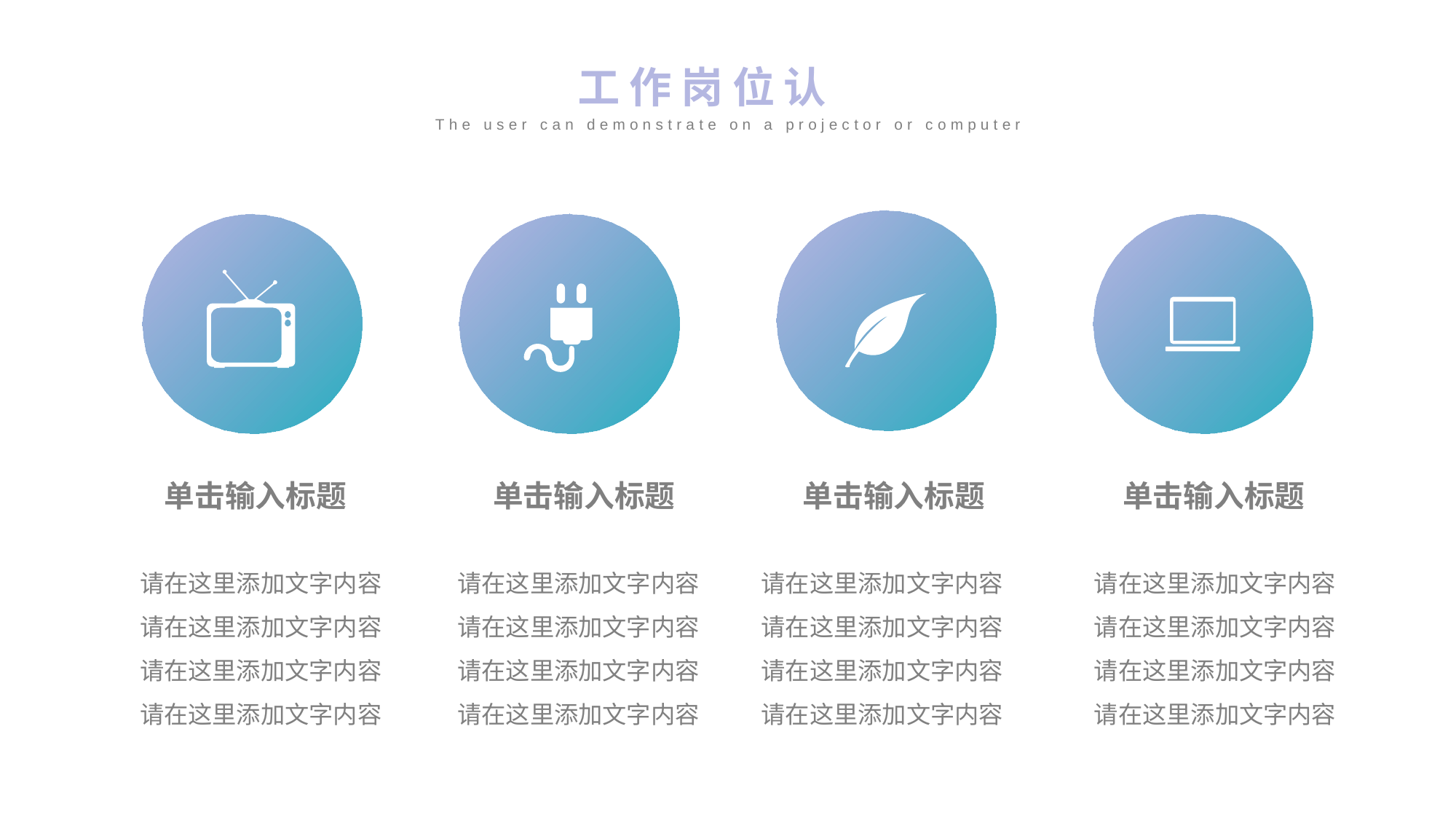

工作岗位认知
The user can demonstrate on a projector or computer

单击输入标题
单击输入标题
单击输入标题
单击输入标题
请在这里添加文字内容请在这里添加文字内容请在这里添加文字内容请在这里添加文字内容
请在这里添加文字内容请在这里添加文字内容请在这里添加文字内容请在这里添加文字内容
请在这里添加文字内容请在这里添加文字内容请在这里添加文字内容请在这里添加文字内容
请在这里添加文字内容请在这里添加文字内容请在这里添加文字内容请在这里添加文字内容